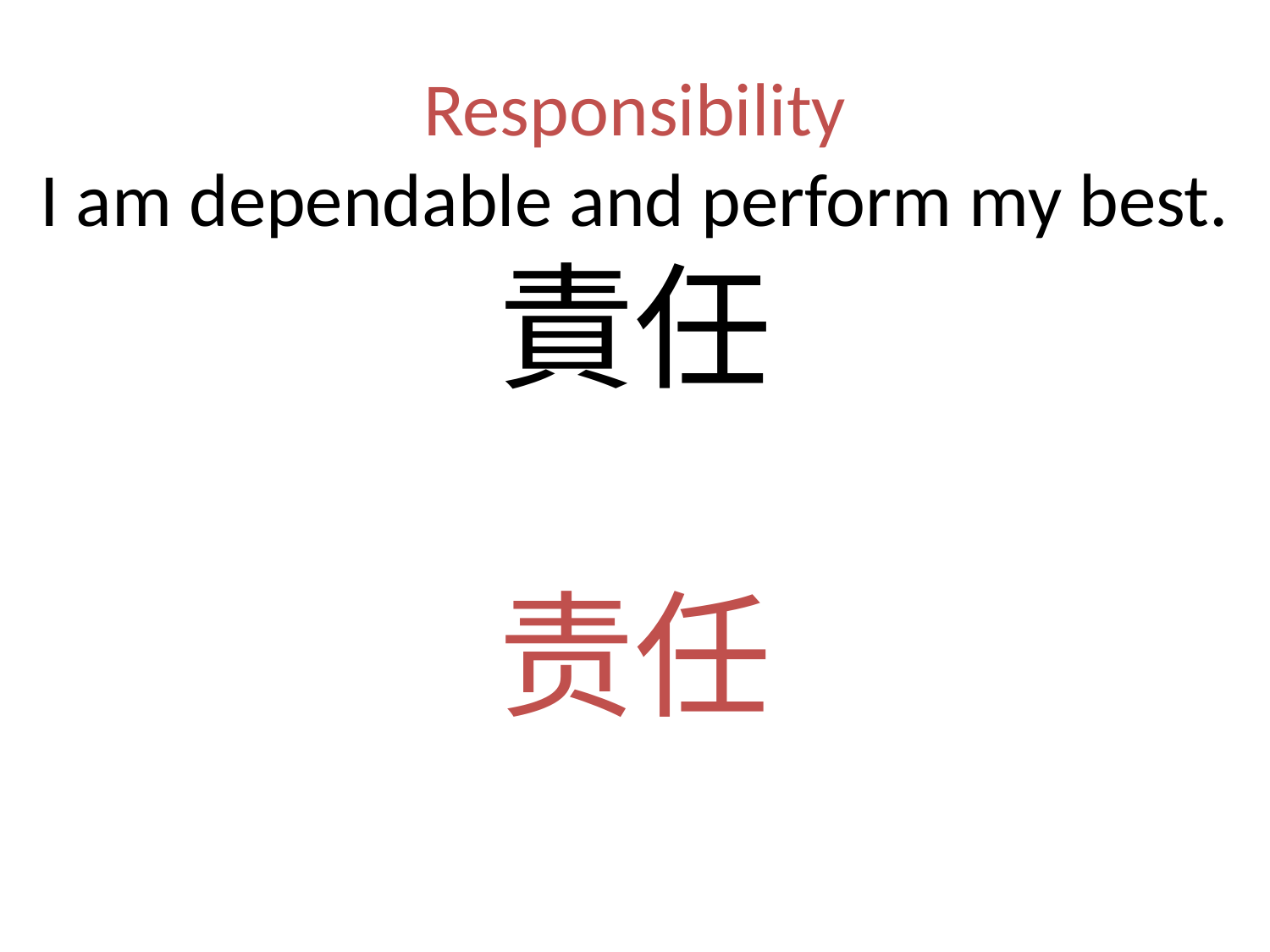

# Responsibility I am dependable and perform my best. 責任 责任